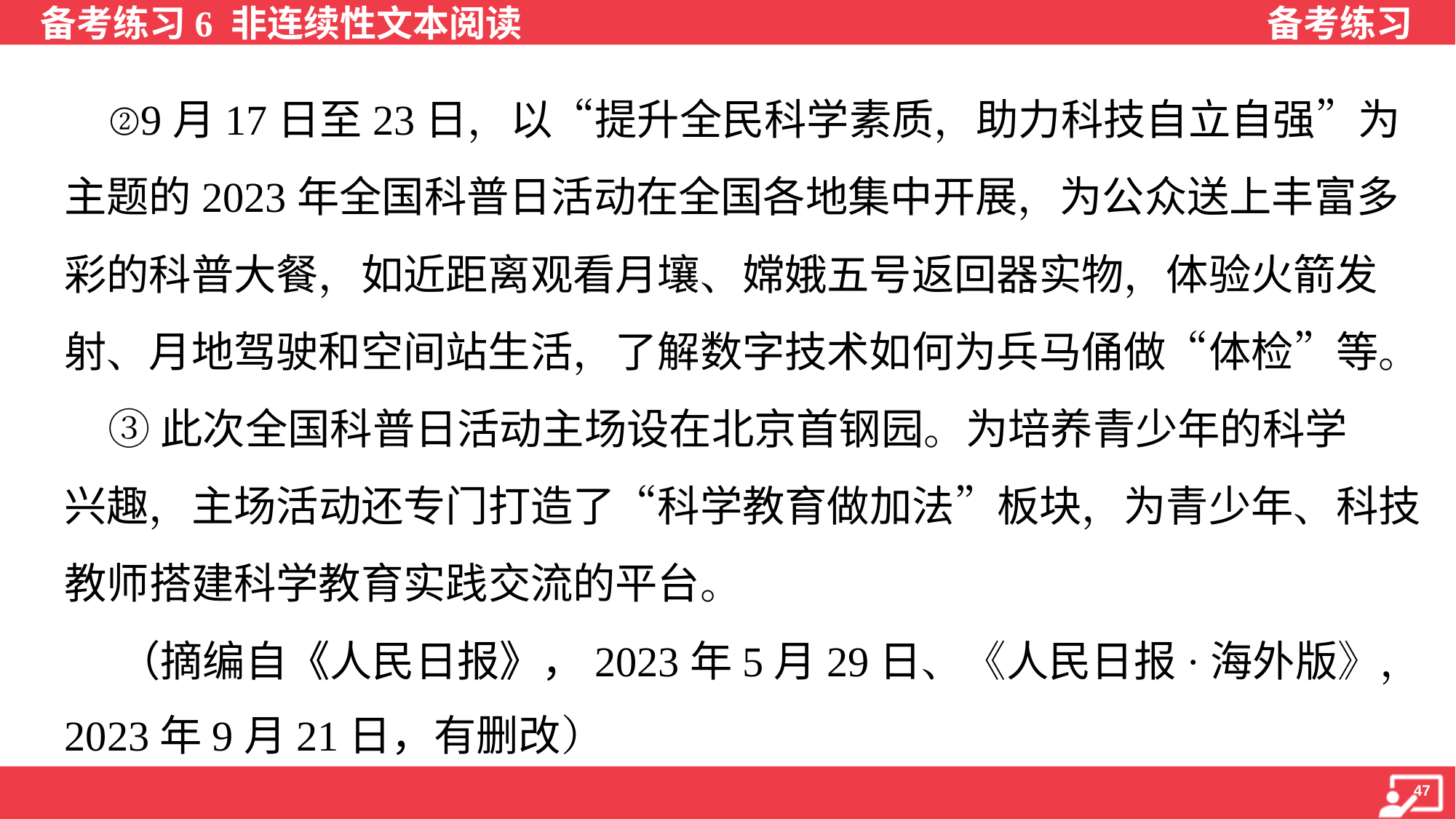

②9月17日至23日，以“提升全民科学素质，助力科技自立自强”为
主题的2023年全国科普日活动在全国各地集中开展，为公众送上丰富多
彩的科普大餐，如近距离观看月壤、嫦娥五号返回器实物，体验火箭发
射、月地驾驶和空间站生活，了解数字技术如何为兵马俑做“体检”等。
    ③此次全国科普日活动主场设在北京首钢园。为培养青少年的科学
兴趣，主场活动还专门打造了“科学教育做加法”板块，为青少年、科技
教师搭建科学教育实践交流的平台。
    （摘编自《人民日报》，2023年5月29日、《人民日报·海外版》，
2023年9月21日，有删改）